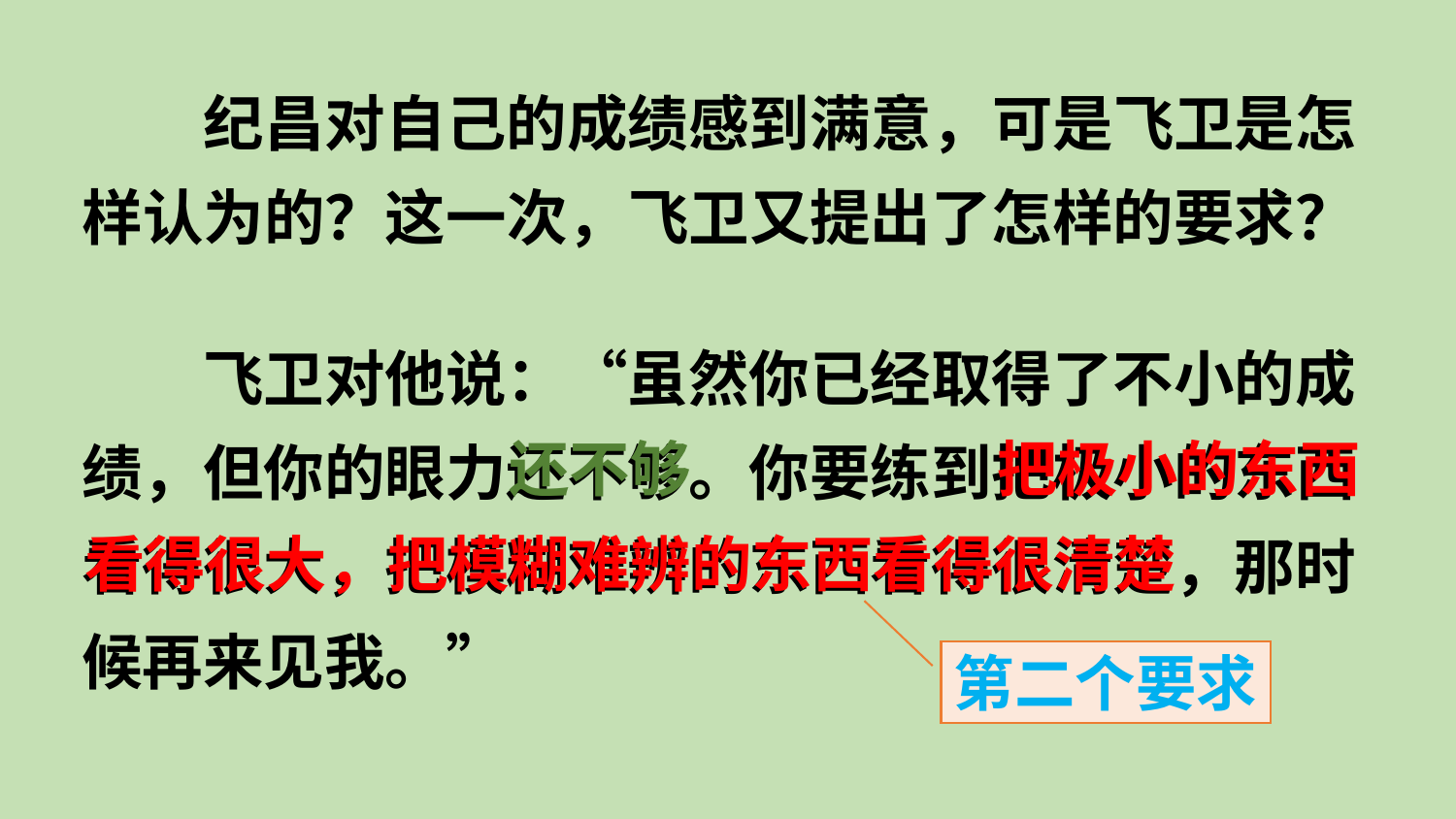

纪昌对自己的成绩感到满意，可是飞卫是怎样认为的？这一次，飞卫又提出了怎样的要求？
飞卫对他说：“虽然你已经取得了不小的成绩，但你的眼力还不够。你要练到把极小的东西看得很大，把模糊难辨的东西看得很清楚，那时候再来见我。”
还不够
把极小的东西
看得很大，把模糊难辨的东西看得很清楚
第二个要求